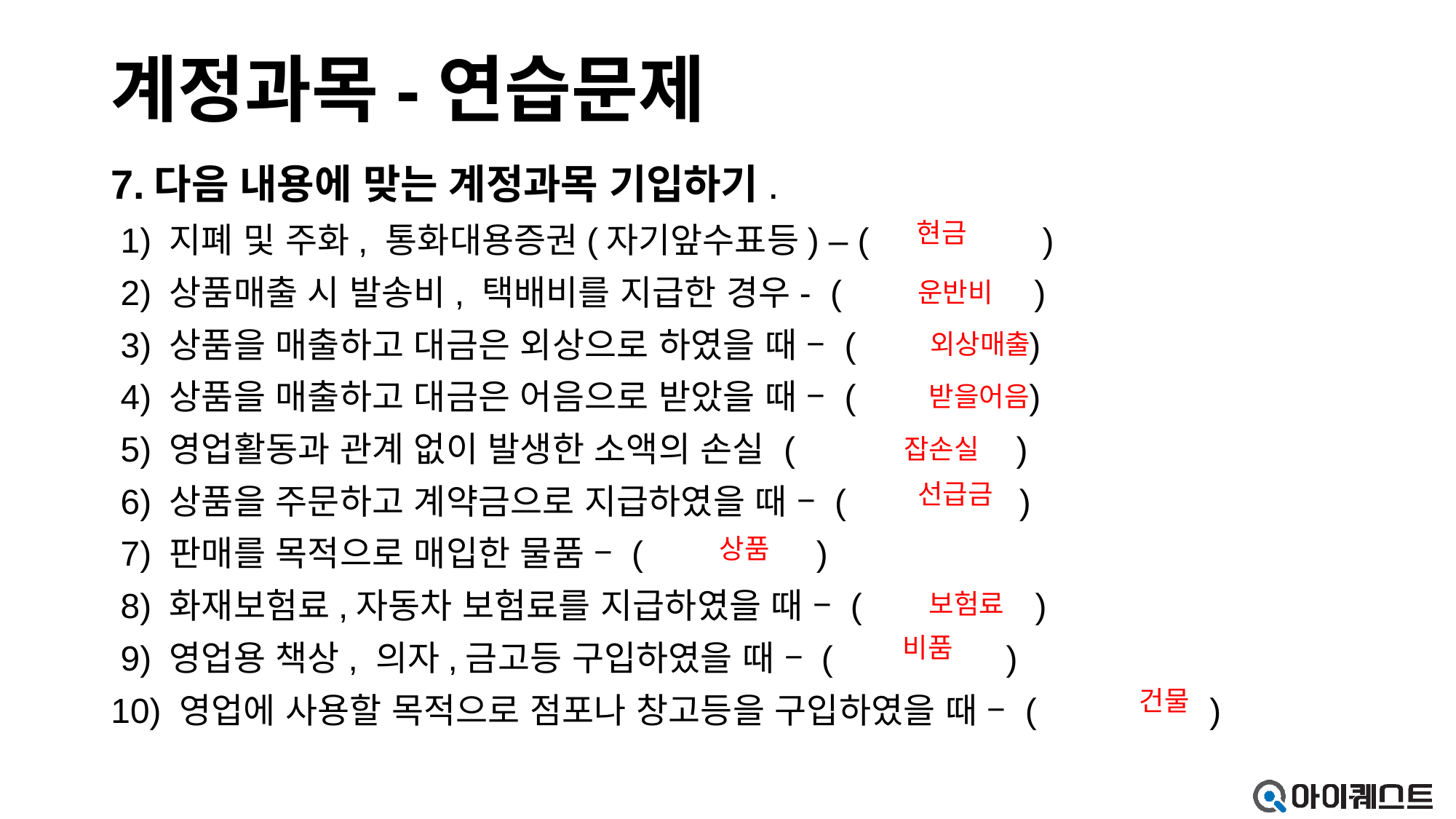

# 계정과목-연습문제
7.다음 내용에 맞는 계정과목 기입하기.
 1) 지폐 및 주화, 통화대용증권(자기앞수표등) – (                  )
 2) 상품매출 시 발송비, 택배비를 지급한 경우-  (                    )
 3) 상품을 매출하고 대금은 외상으로 하였을 때 – (                  )
 4) 상품을 매출하고 대금은 어음으로 받았을 때 – (                  )
 5) 영업활동과 관계 없이 발생한 소액의 손실 (                       )
 6) 상품을 주문하고 계약금으로 지급하였을 때 – (                  )
 7) 판매를 목적으로 매입한 물품 – (                  )
 8) 화재보험료,자동차 보험료를 지급하였을 때 – (                  )
 9) 영업용 책상, 의자,금고등 구입하였을 때 – (                  )
10) 영업에 사용할 목적으로 점포나 창고등을 구입하였을 때 – (                  )

현금
운반비
외상매출
받을어음
잡손실
선급금
상품
보험료
비품
건물